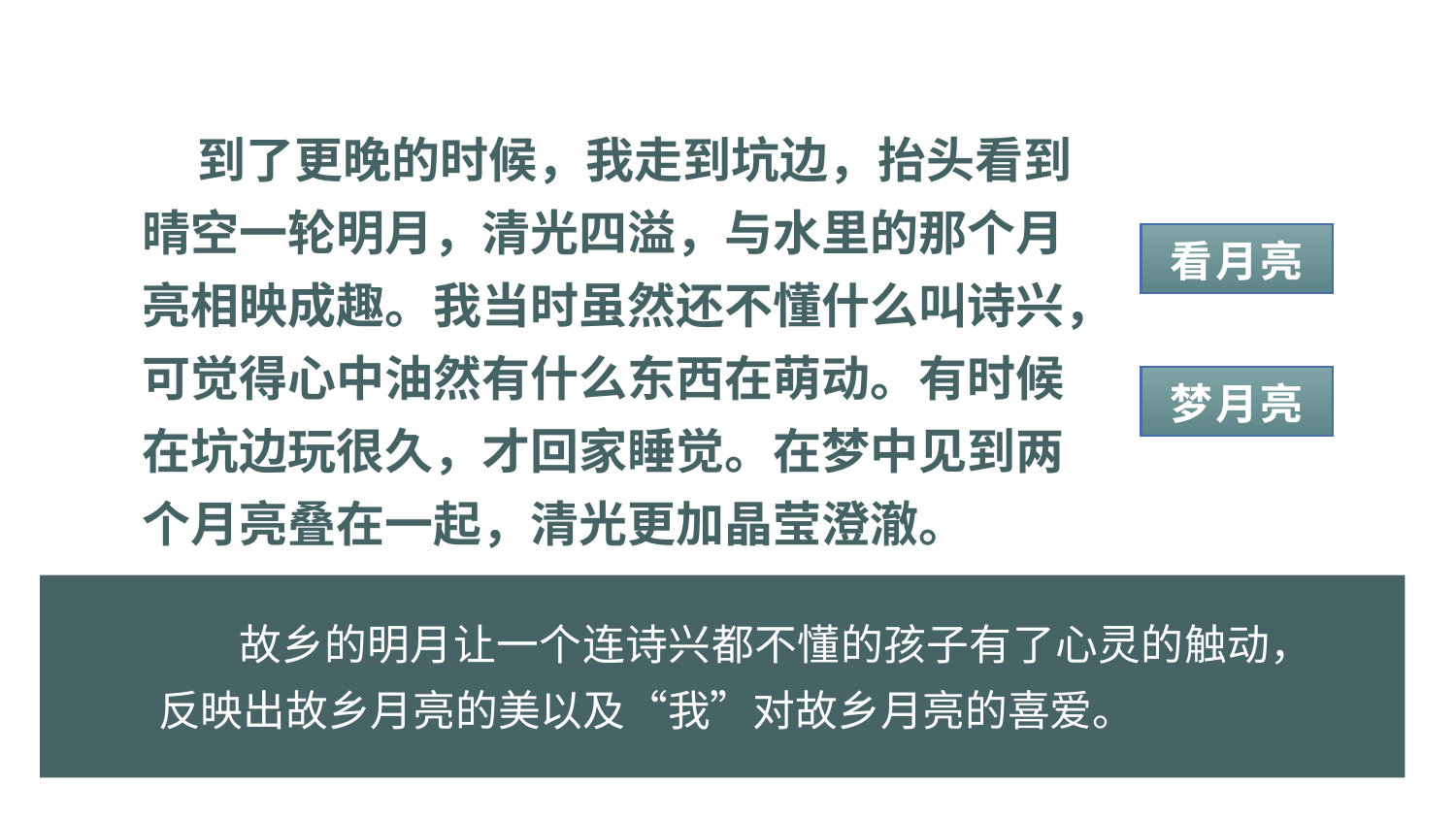

到了更晚的时候，我走到坑边，抬头看到晴空一轮明月，清光四溢，与水里的那个月亮相映成趣。我当时虽然还不懂什么叫诗兴，可觉得心中油然有什么东西在萌动。有时候在坑边玩很久，才回家睡觉。在梦中见到两个月亮叠在一起，清光更加晶莹澄澈。

看月亮

梦月亮

       故乡的明月让一个连诗兴都不懂的孩子有了心灵的触动，反映出故乡月亮的美以及“我”对故乡月亮的喜爱。